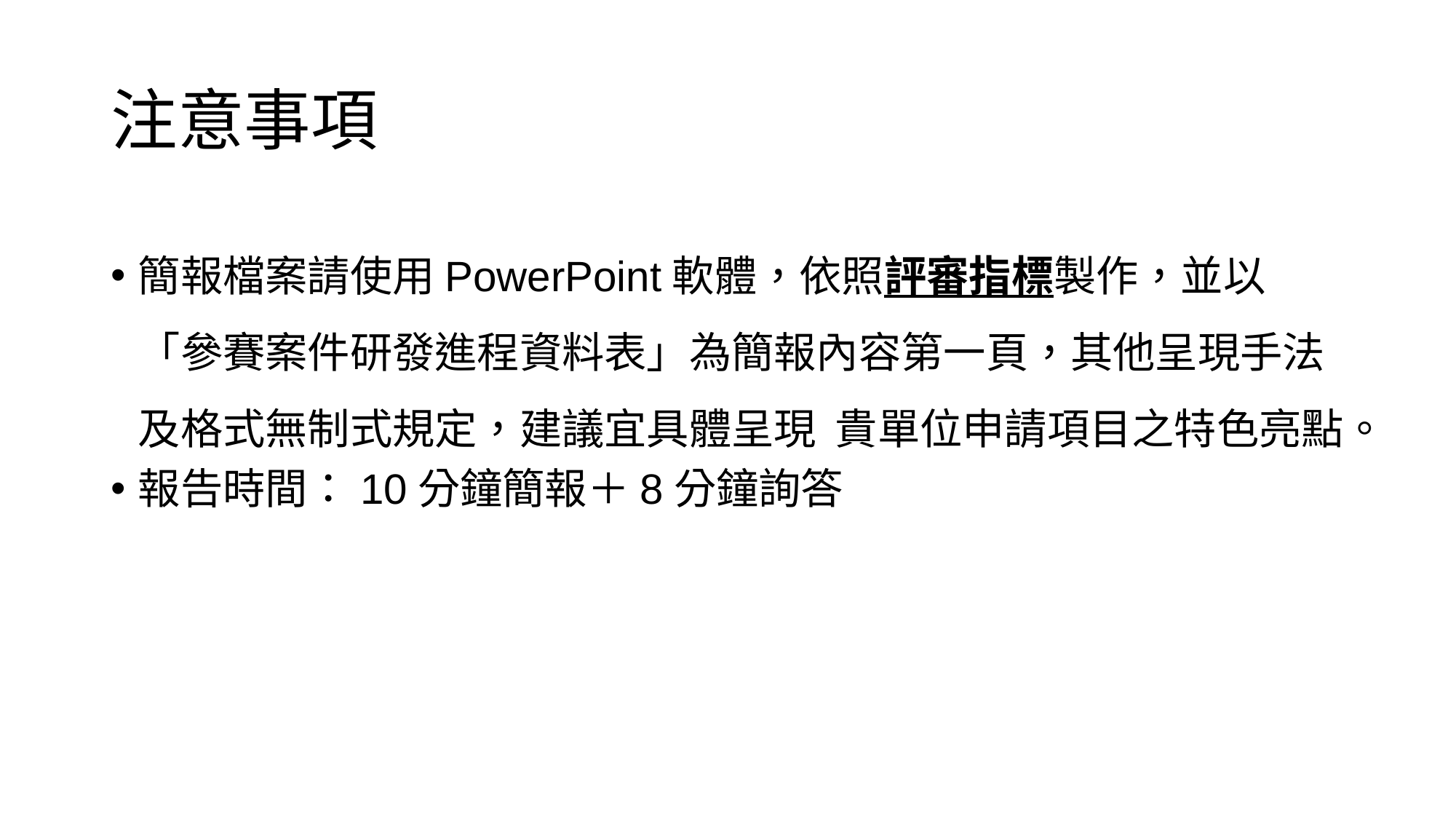

# 注意事項
簡報檔案請使用PowerPoint軟體，依照評審指標製作，並以「參賽案件研發進程資料表」為簡報內容第一頁，其他呈現手法及格式無制式規定，建議宜具體呈現  貴單位申請項目之特色亮點。
報告時間：10分鐘簡報＋8分鐘詢答